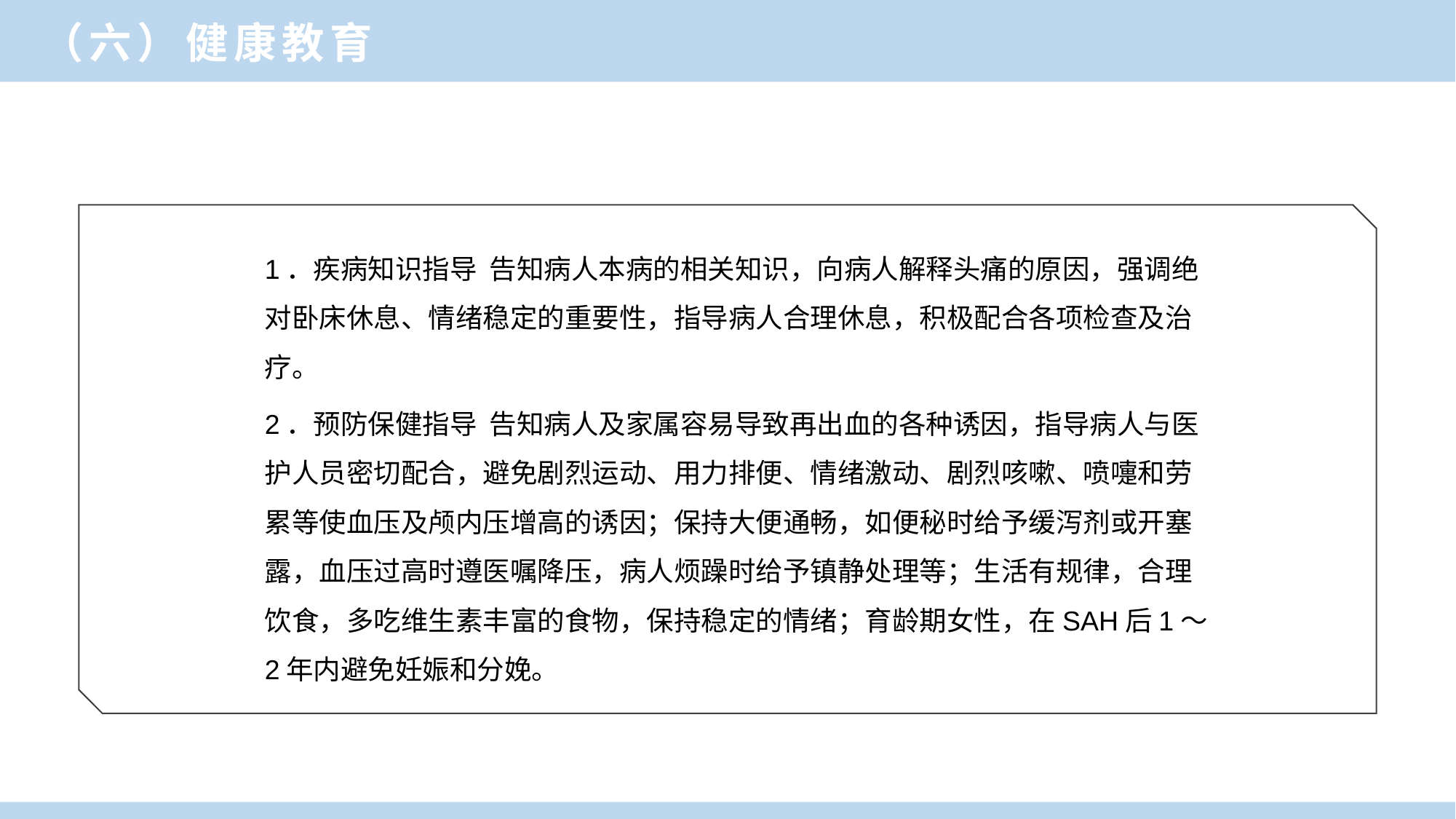

（六）健康教育

1．疾病知识指导  告知病人本病的相关知识，向病人解释头痛的原因，强调绝对卧床休息、情绪稳定的重要性，指导病人合理休息，积极配合各项检查及治疗。
2．预防保健指导  告知病人及家属容易导致再出血的各种诱因，指导病人与医护人员密切配合，避免剧烈运动、用力排便、情绪激动、剧烈咳嗽、喷嚏和劳累等使血压及颅内压增高的诱因；保持大便通畅，如便秘时给予缓泻剂或开塞露，血压过高时遵医嘱降压，病人烦躁时给予镇静处理等；生活有规律，合理饮食，多吃维生素丰富的食物，保持稳定的情绪；育龄期女性，在SAH后1～2年内避免妊娠和分娩。